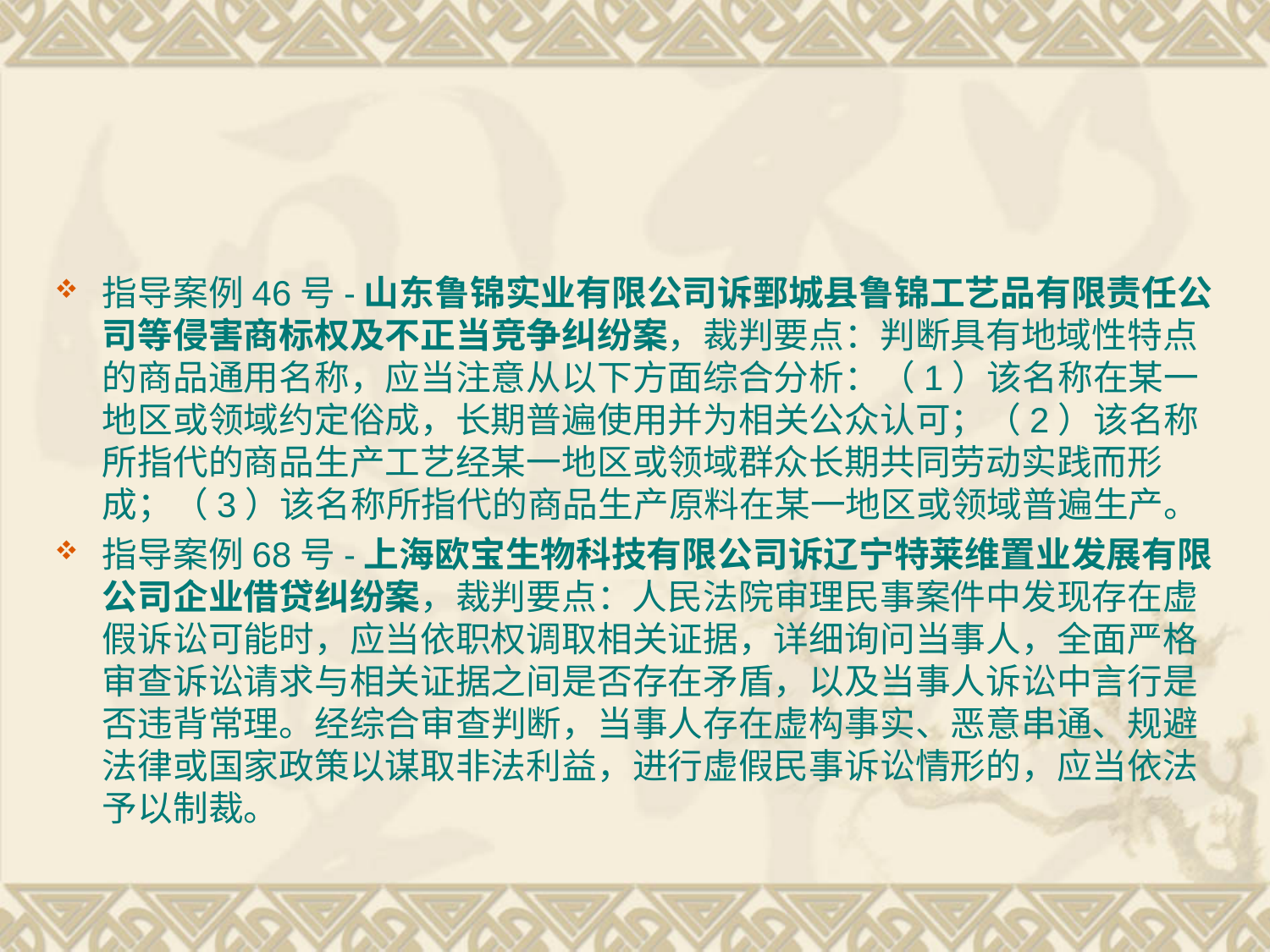

#
指导案例46号-山东鲁锦实业有限公司诉鄄城县鲁锦工艺品有限责任公司等侵害商标权及不正当竞争纠纷案，裁判要点：判断具有地域性特点的商品通用名称，应当注意从以下方面综合分析：（1）该名称在某一地区或领域约定俗成，长期普遍使用并为相关公众认可；（2）该名称所指代的商品生产工艺经某一地区或领域群众长期共同劳动实践而形成；（3）该名称所指代的商品生产原料在某一地区或领域普遍生产。
指导案例68号-上海欧宝生物科技有限公司诉辽宁特莱维置业发展有限公司企业借贷纠纷案，裁判要点：人民法院审理民事案件中发现存在虚假诉讼可能时，应当依职权调取相关证据，详细询问当事人，全面严格审查诉讼请求与相关证据之间是否存在矛盾，以及当事人诉讼中言行是否违背常理。经综合审查判断，当事人存在虚构事实、恶意串通、规避法律或国家政策以谋取非法利益，进行虚假民事诉讼情形的，应当依法予以制裁。